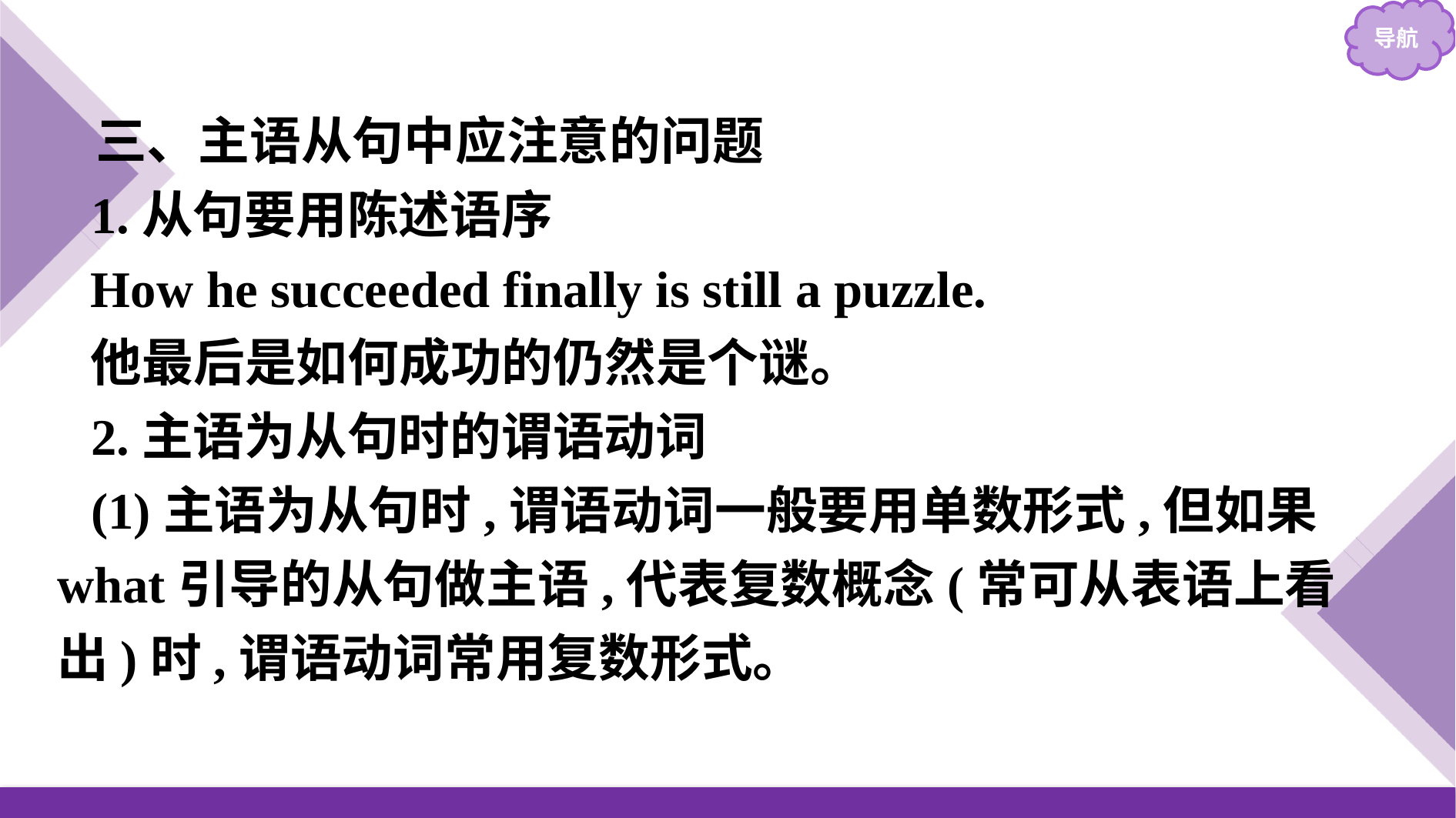

三、主语从句中应注意的问题
1.从句要用陈述语序
How he succeeded finally is still a puzzle.
他最后是如何成功的仍然是个谜。
2.主语为从句时的谓语动词
(1)主语为从句时,谓语动词一般要用单数形式,但如果what引导的从句做主语,代表复数概念(常可从表语上看出)时,谓语动词常用复数形式。